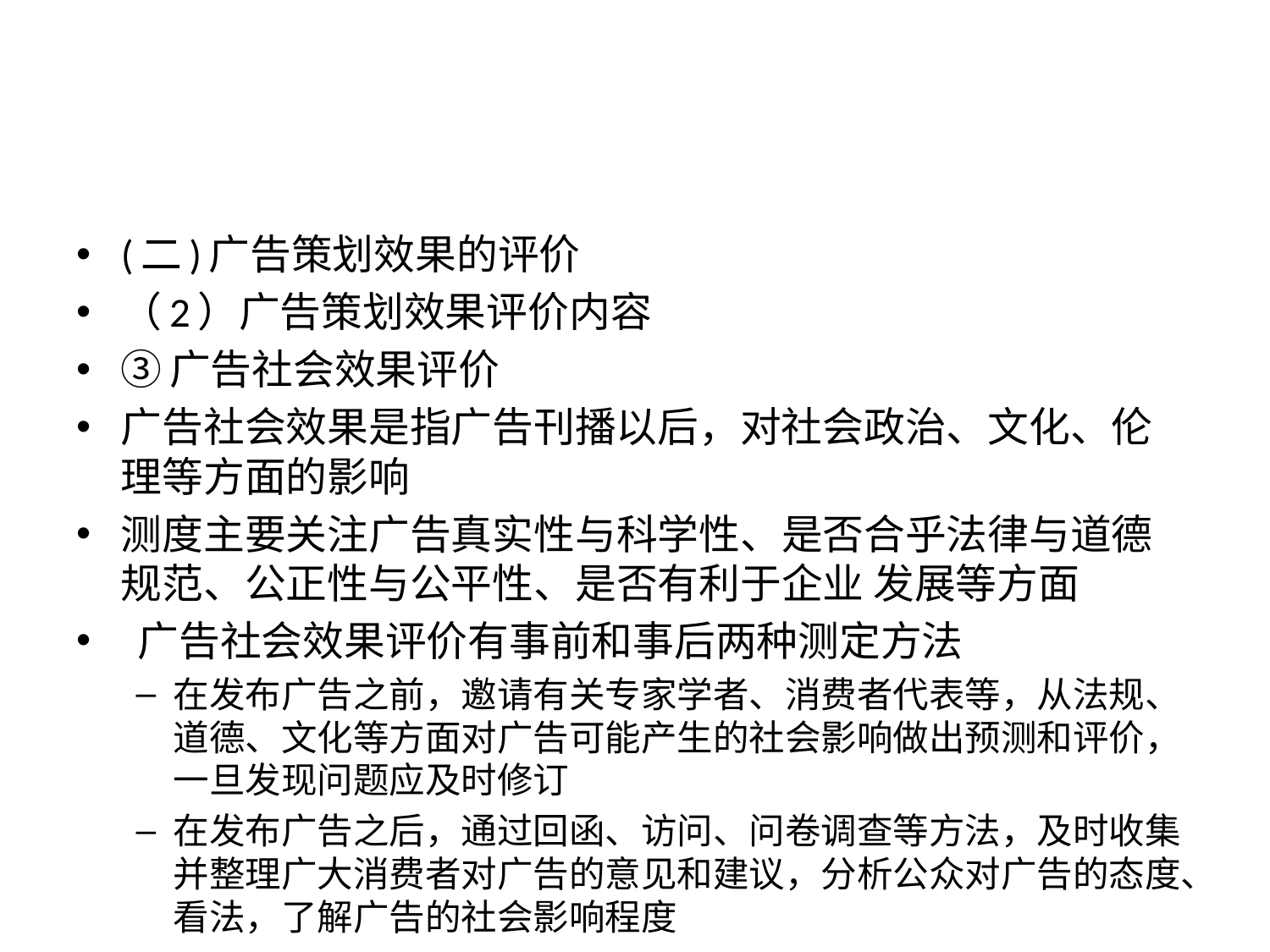

#
(二)广告策划效果的评价
（2）广告策划效果评价内容
③广告社会效果评价
广告社会效果是指广告刊播以后，对社会政治、文化、伦理等方面的影响
测度主要关注广告真实性与科学性、是否合乎法律与道德规范、公正性与公平性、是否有利于企业 发展等方面
 广告社会效果评价有事前和事后两种测定方法
在发布广告之前，邀请有关专家学者、消费者代表等，从法规、道德、文化等方面对广告可能产生的社会影响做出预测和评价，一旦发现问题应及时修订
在发布广告之后，通过回函、访问、问卷调查等方法，及时收集并整理广大消费者对广告的意见和建议，分析公众对广告的态度、看法，了解广告的社会影响程度